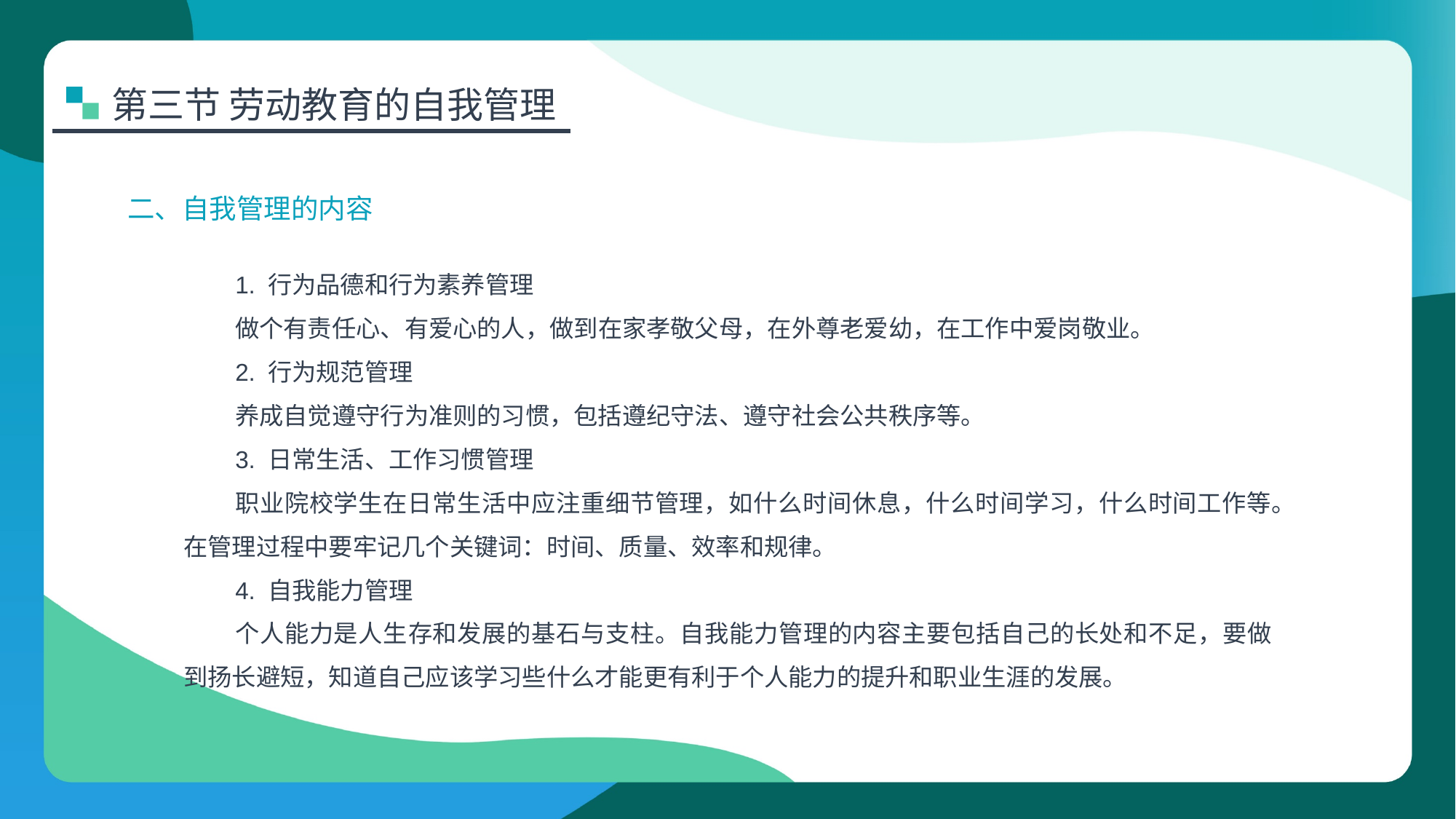

第三节 劳动教育的自我管理

二、自我管理的内容
1. 行为品德和行为素养管理
做个有责任心、有爱心的人，做到在家孝敬父母，在外尊老爱幼，在工作中爱岗敬业。
2. 行为规范管理
养成自觉遵守行为准则的习惯，包括遵纪守法、遵守社会公共秩序等。
3. 日常生活、工作习惯管理
职业院校学生在日常生活中应注重细节管理，如什么时间休息，什么时间学习，什么时间工作等。在管理过程中要牢记几个关键词：时间、质量、效率和规律。
4. 自我能力管理
个人能力是人生存和发展的基石与支柱。自我能力管理的内容主要包括自己的长处和不足，要做到扬长避短，知道自己应该学习些什么才能更有利于个人能力的提升和职业生涯的发展。